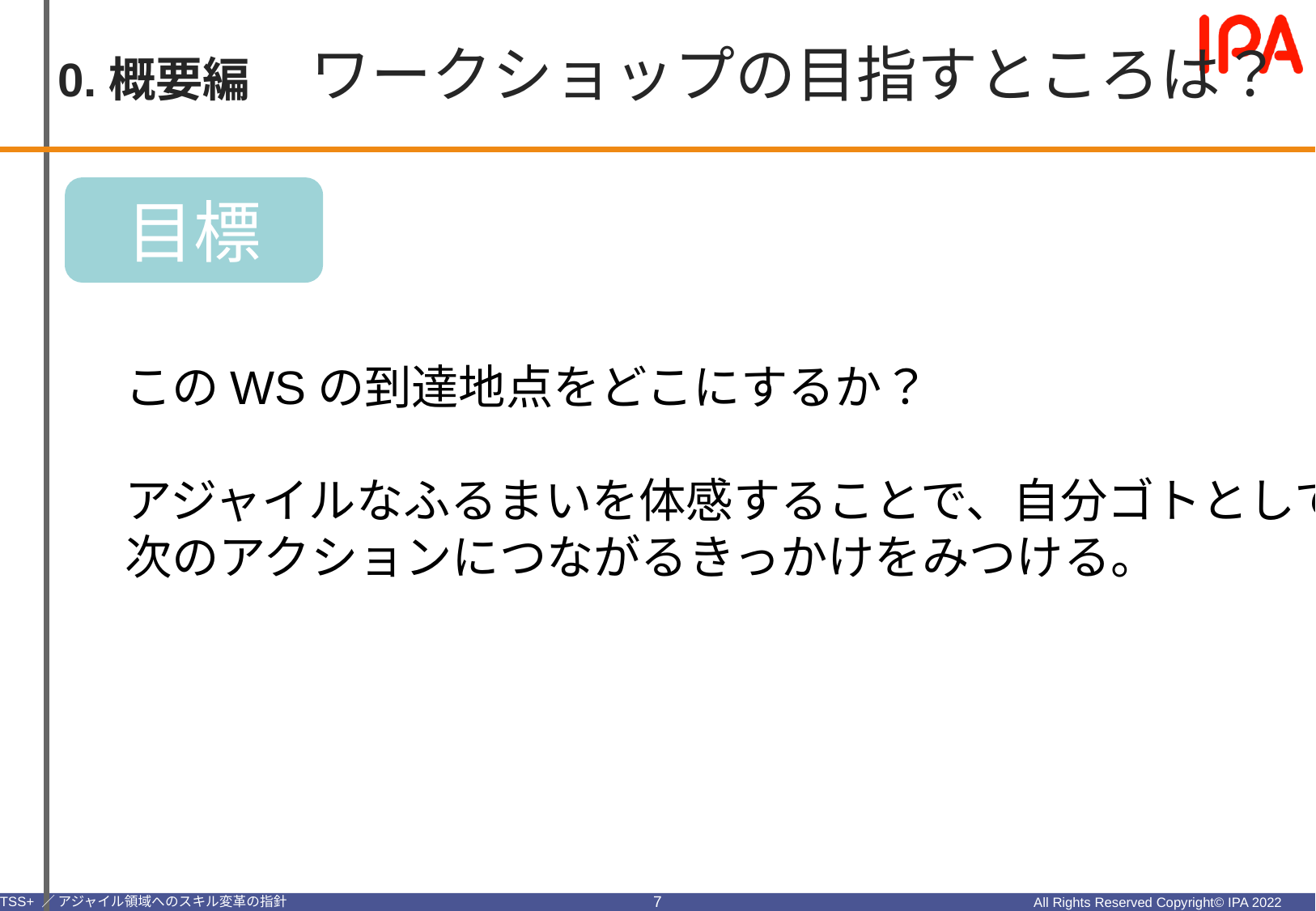

0.概要編　ワークショップの目指すところは？
目標
このWSの到達地点をどこにするか？

アジャイルなふるまいを体感することで、自分ゴトとして捉え
次のアクションにつながるきっかけをみつける。
7
All Rights Reserved Copyright© IPA 2022